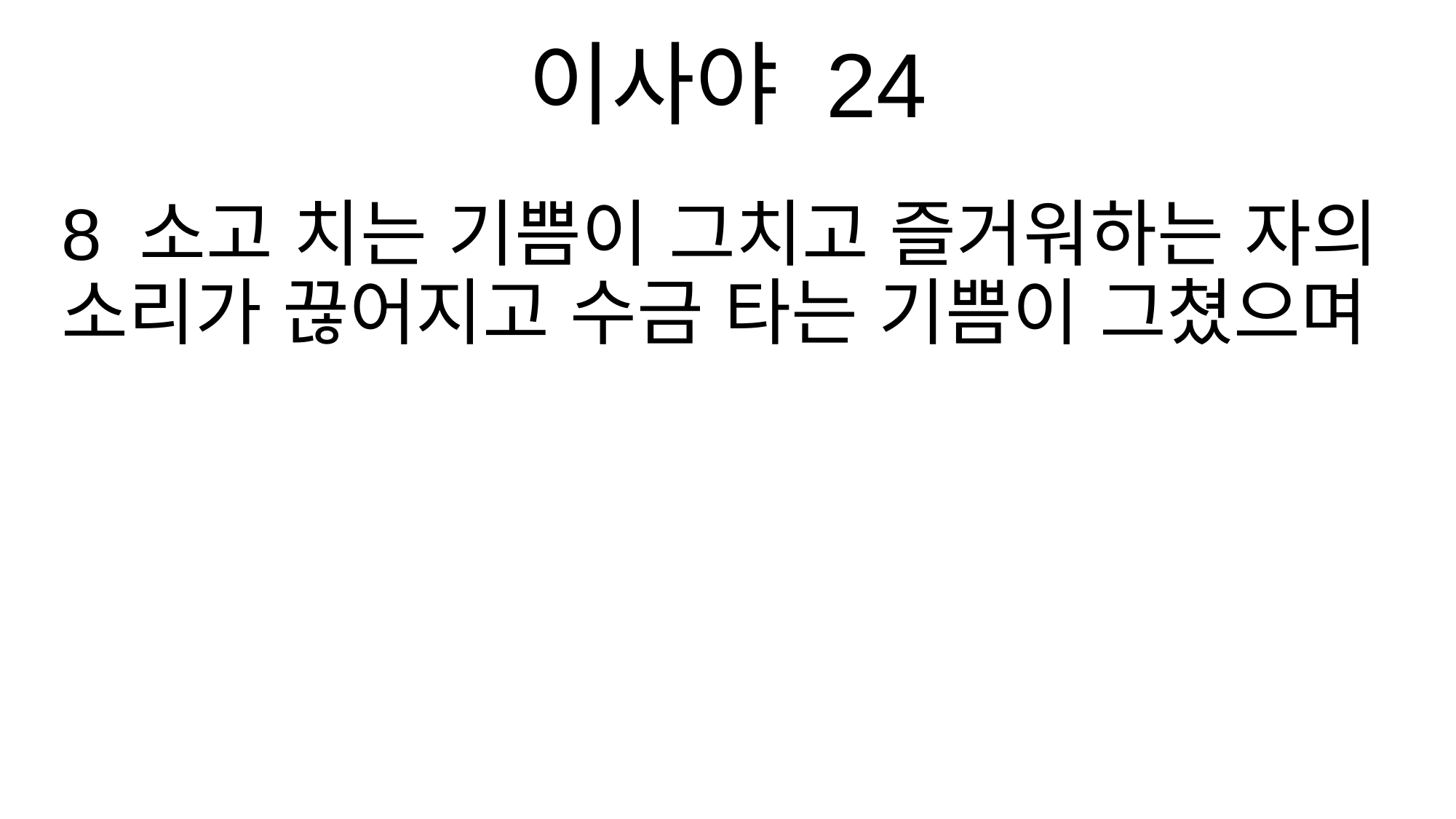

이사야 24
8 소고 치는 기쁨이 그치고 즐거워하는 자의 소리가 끊어지고 수금 타는 기쁨이 그쳤으며